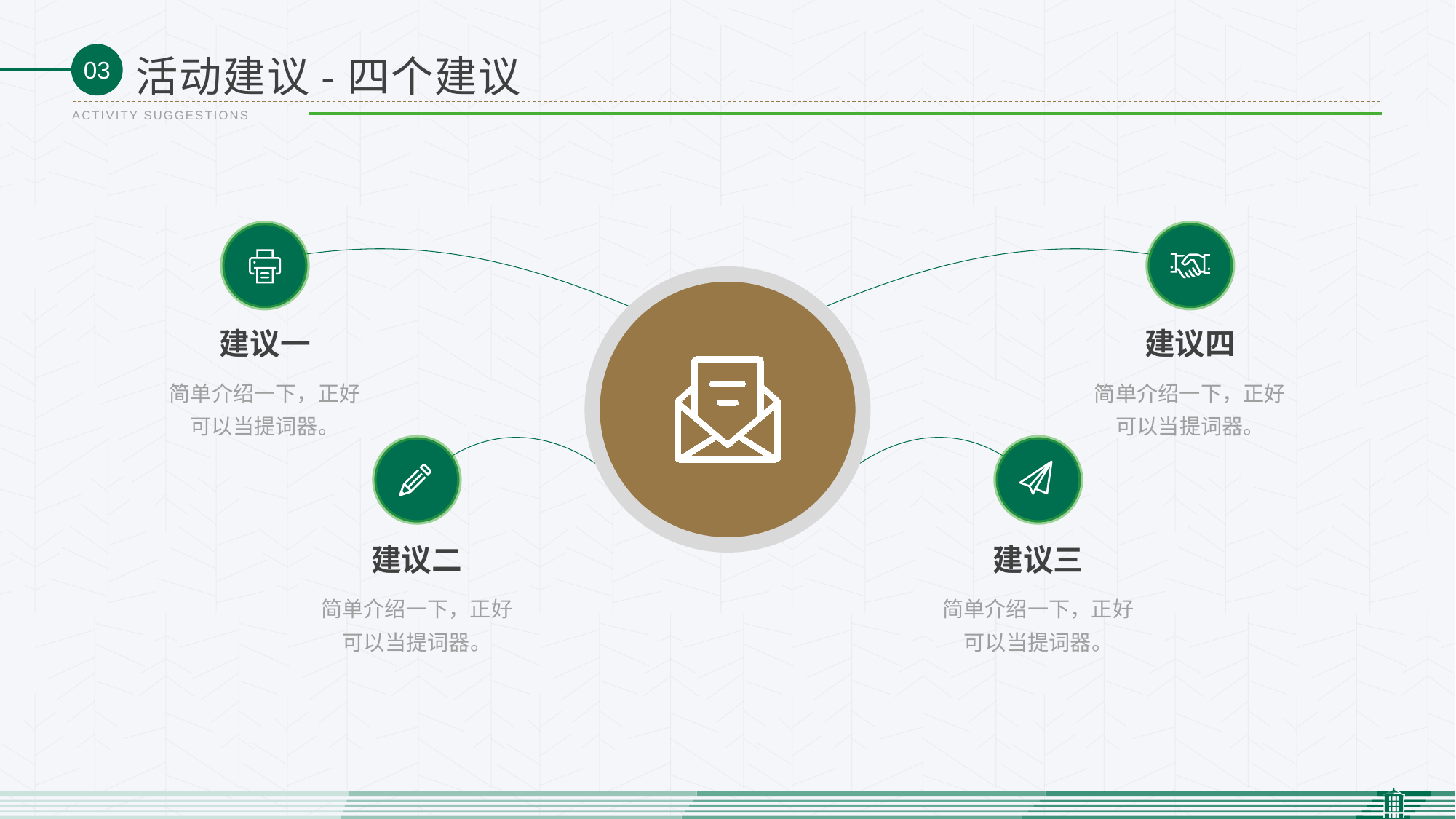

活动建议-四个建议
ACTIVITY SUGGESTIONS

建议一
建议四

简单介绍一下，正好可以当提词器。
简单介绍一下，正好可以当提词器。

建议二
建议三
简单介绍一下，正好可以当提词器。
简单介绍一下，正好可以当提词器。